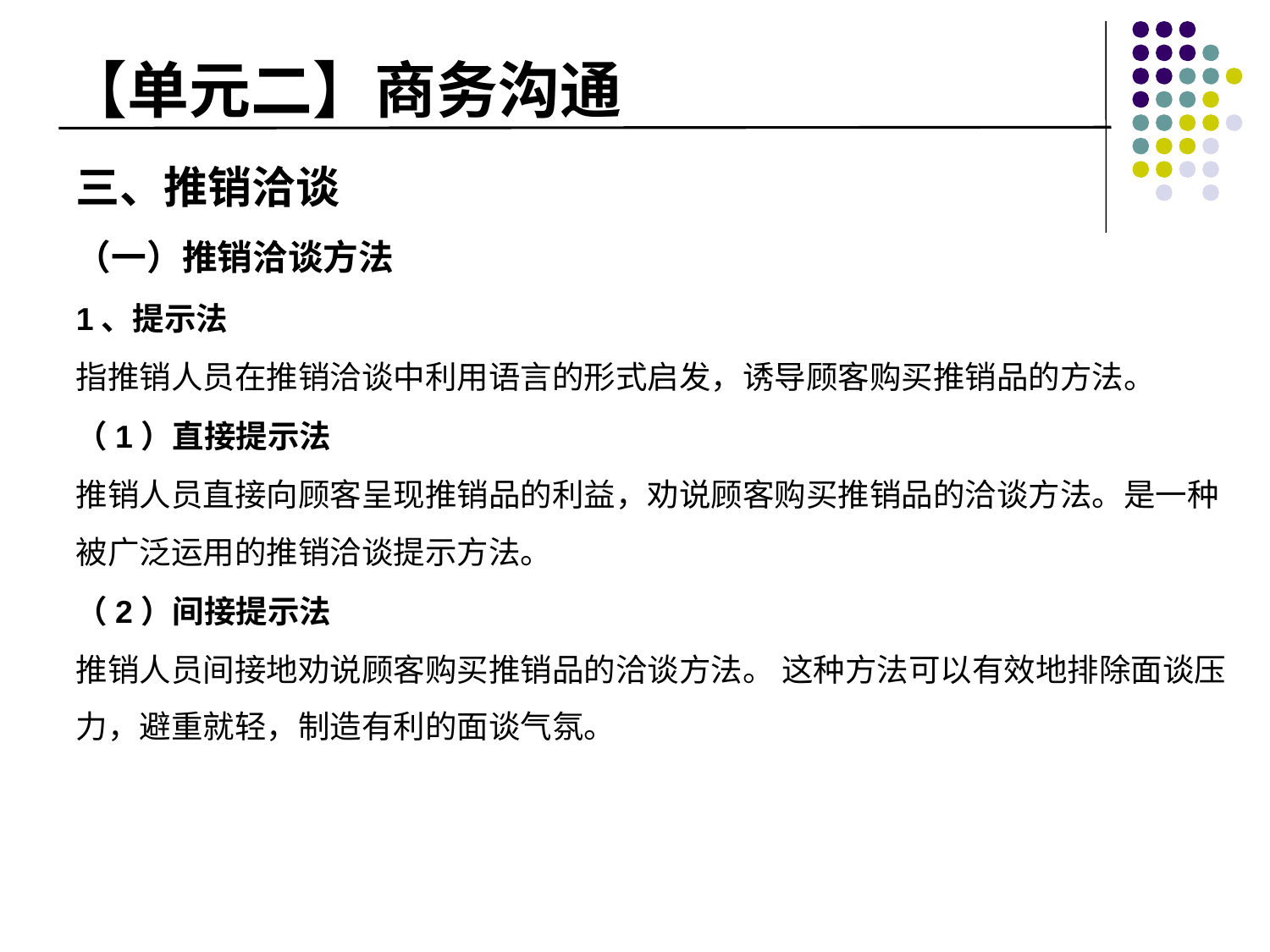

# 【单元二】商务沟通
三、推销洽谈
（一）推销洽谈方法
1、提示法
指推销人员在推销洽谈中利用语言的形式启发，诱导顾客购买推销品的方法。
（1）直接提示法
推销人员直接向顾客呈现推销品的利益，劝说顾客购买推销品的洽谈方法。是一种被广泛运用的推销洽谈提示方法。
（2）间接提示法
推销人员间接地劝说顾客购买推销品的洽谈方法。 这种方法可以有效地排除面谈压力，避重就轻，制造有利的面谈气氛。